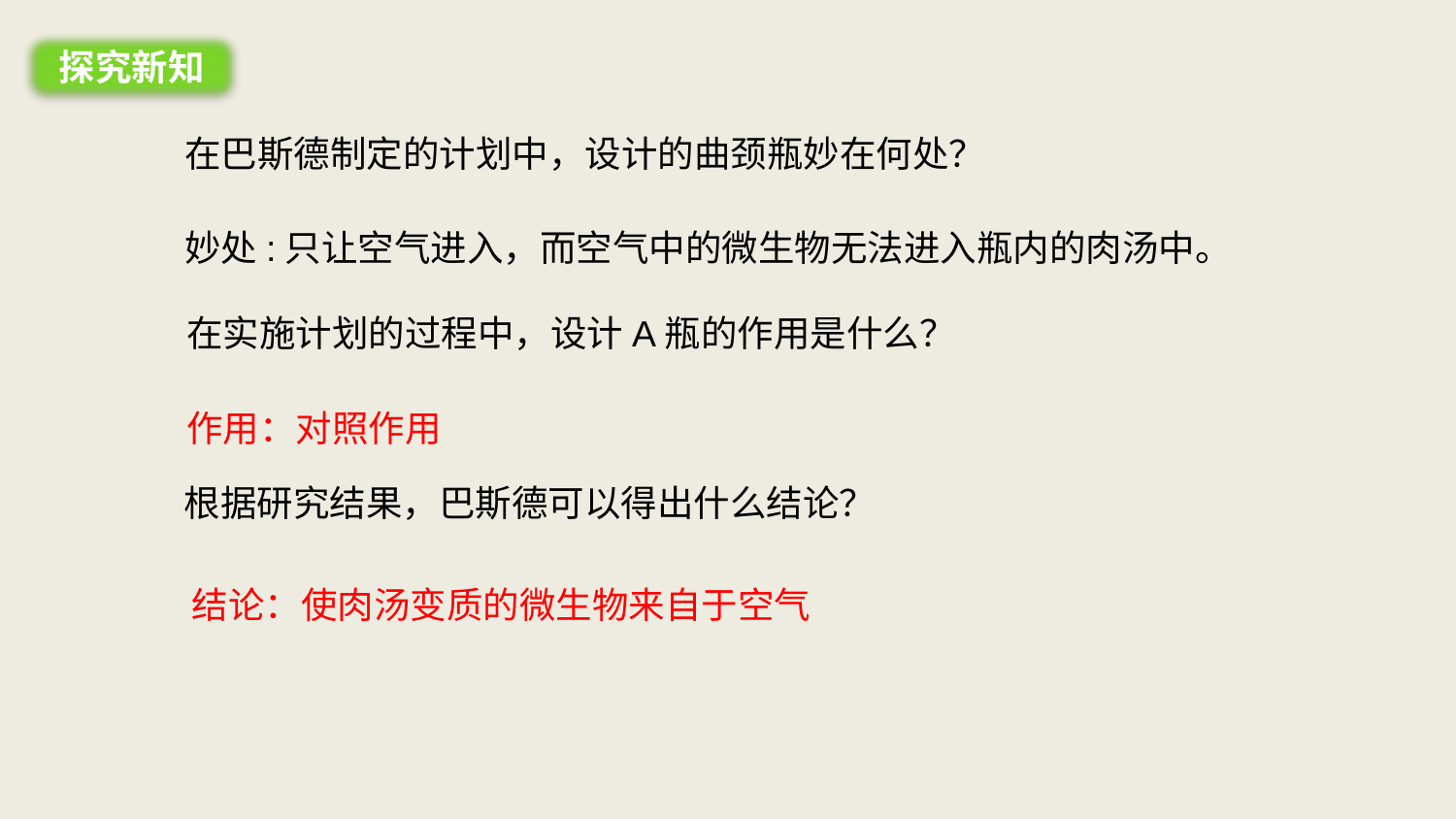

探究新知
在巴斯德制定的计划中，设计的曲颈瓶妙在何处？
妙处:只让空气进入，而空气中的微生物无法进入瓶内的肉汤中。
在实施计划的过程中，设计A瓶的作用是什么？
作用：对照作用
根据研究结果，巴斯德可以得出什么结论？
结论：使肉汤变质的微生物来自于空气